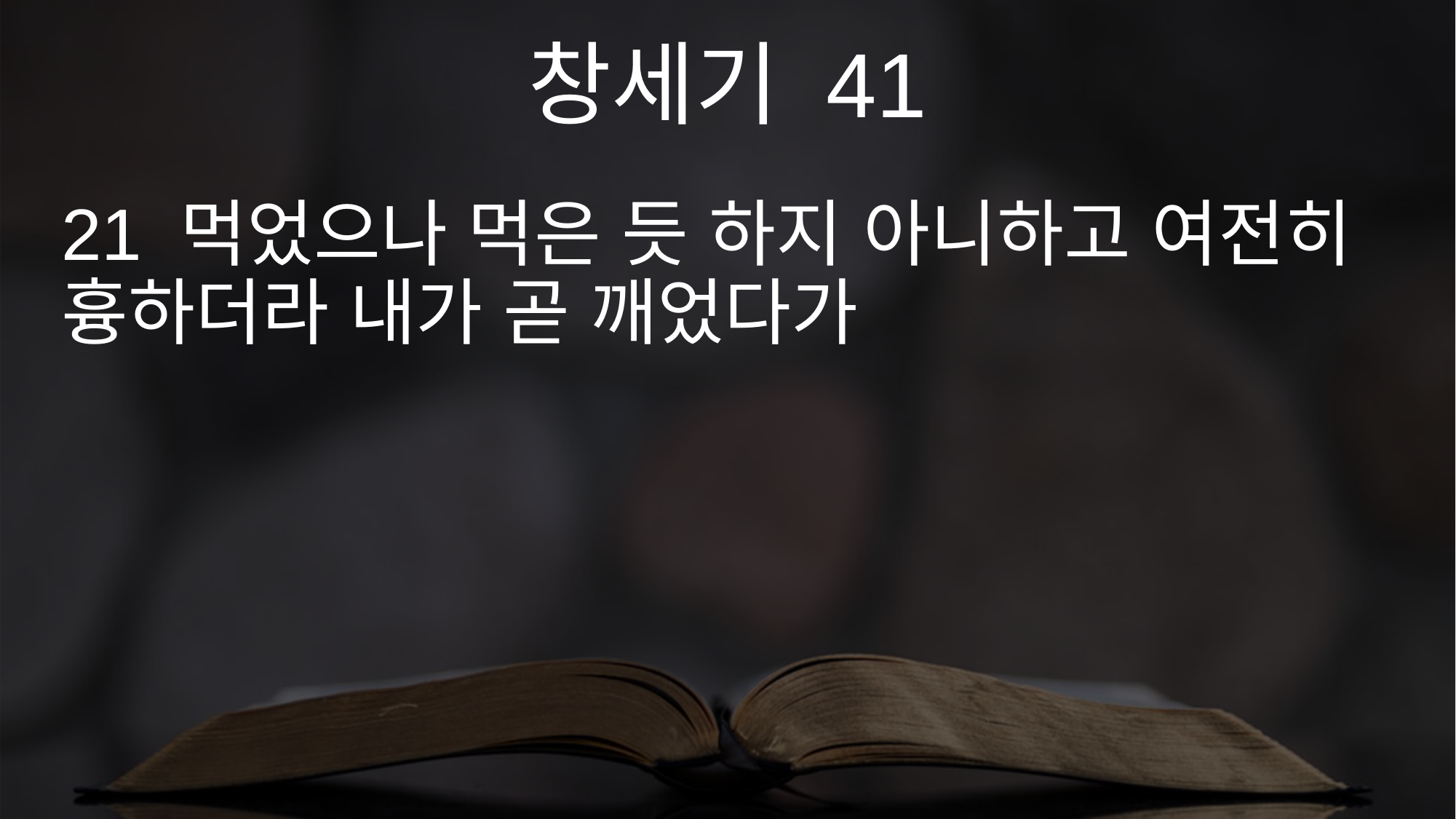

창세기 41
21 먹었으나 먹은 듯 하지 아니하고 여전히 흉하더라 내가 곧 깨었다가